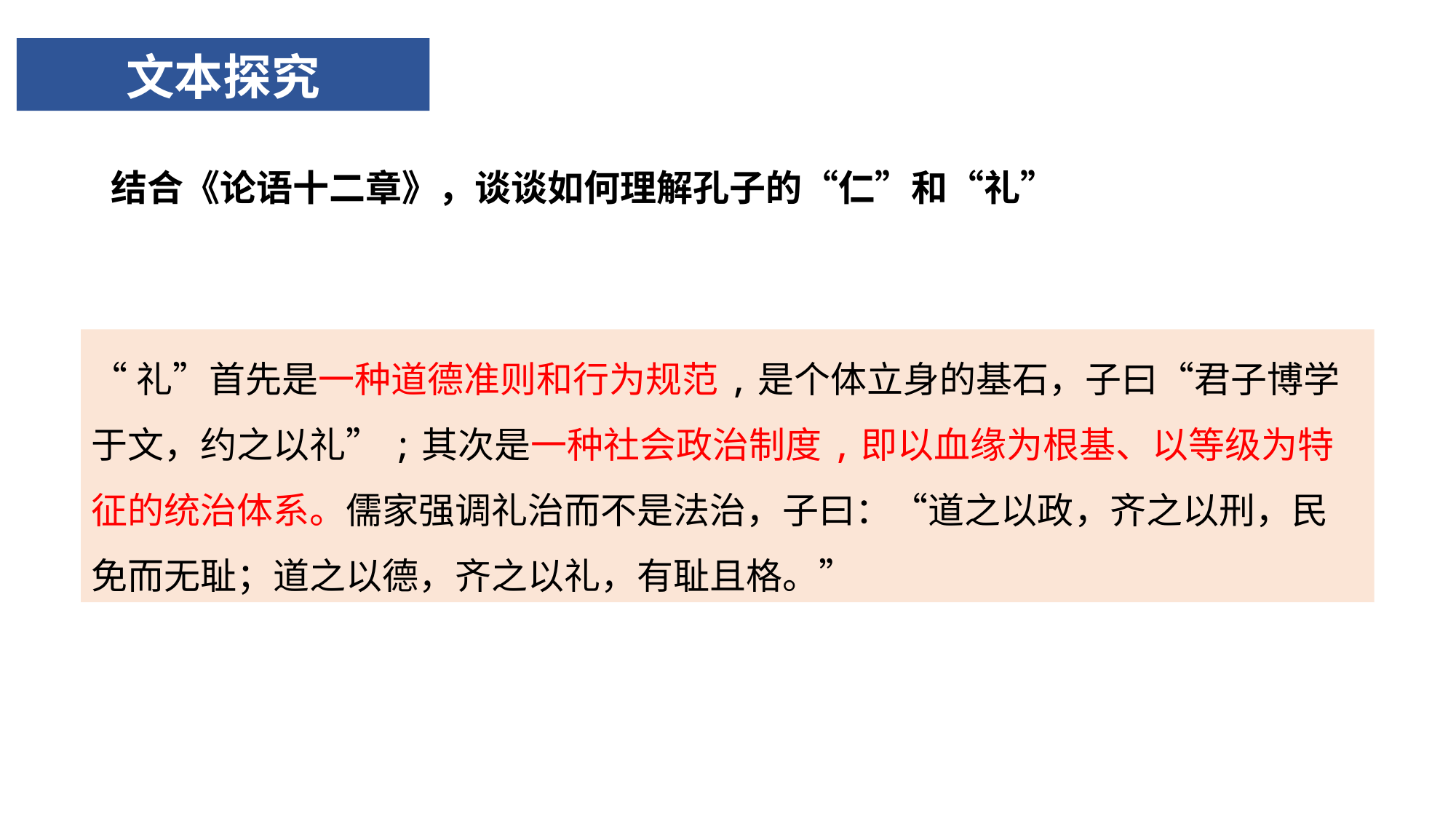

# 文本探究
结合《论语十二章》，谈谈如何理解孔子的“仁”和“礼”
“礼”首先是一种道德准则和行为规范,是个体立身的基石，子曰“君子博学于文，约之以礼”;其次是一种社会政治制度,即以血缘为根基、以等级为特征的统治体系。儒家强调礼治而不是法治，子曰：“道之以政，齐之以刑，民免而无耻；道之以德，齐之以礼，有耻且格。”